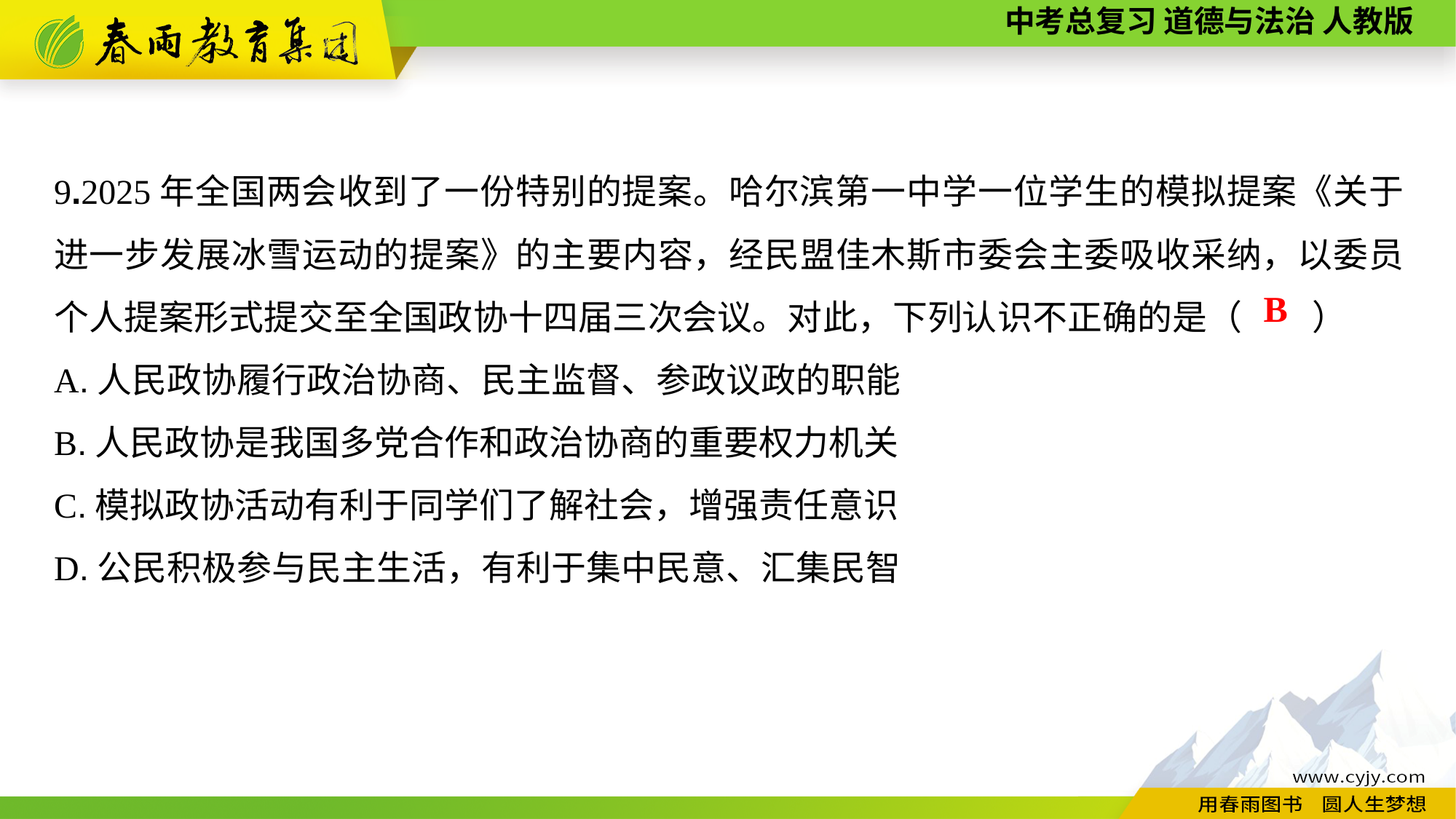

9.2025年全国两会收到了一份特别的提案。哈尔滨第一中学一位学生的模拟提案《关于进一步发展冰雪运动的提案》的主要内容，经民盟佳木斯市委会主委吸收采纳，以委员个人提案形式提交至全国政协十四届三次会议。对此，下列认识不正确的是（　　）
A.人民政协履行政治协商、民主监督、参政议政的职能
B.人民政协是我国多党合作和政治协商的重要权力机关
C.模拟政协活动有利于同学们了解社会，增强责任意识
D.公民积极参与民主生活，有利于集中民意、汇集民智
B